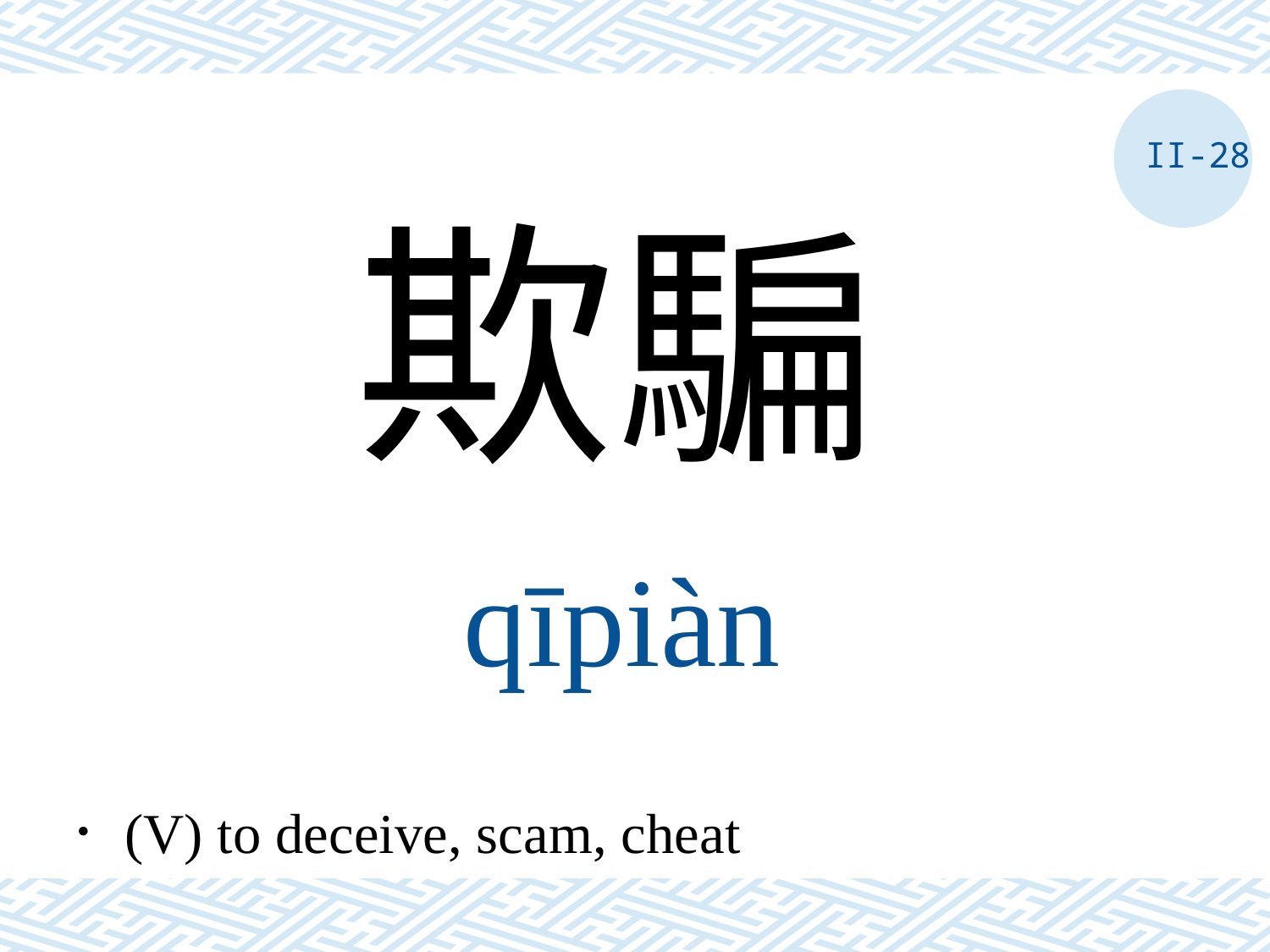

II-28

欺騙
qīpiàn
．(V) to deceive, scam, cheat